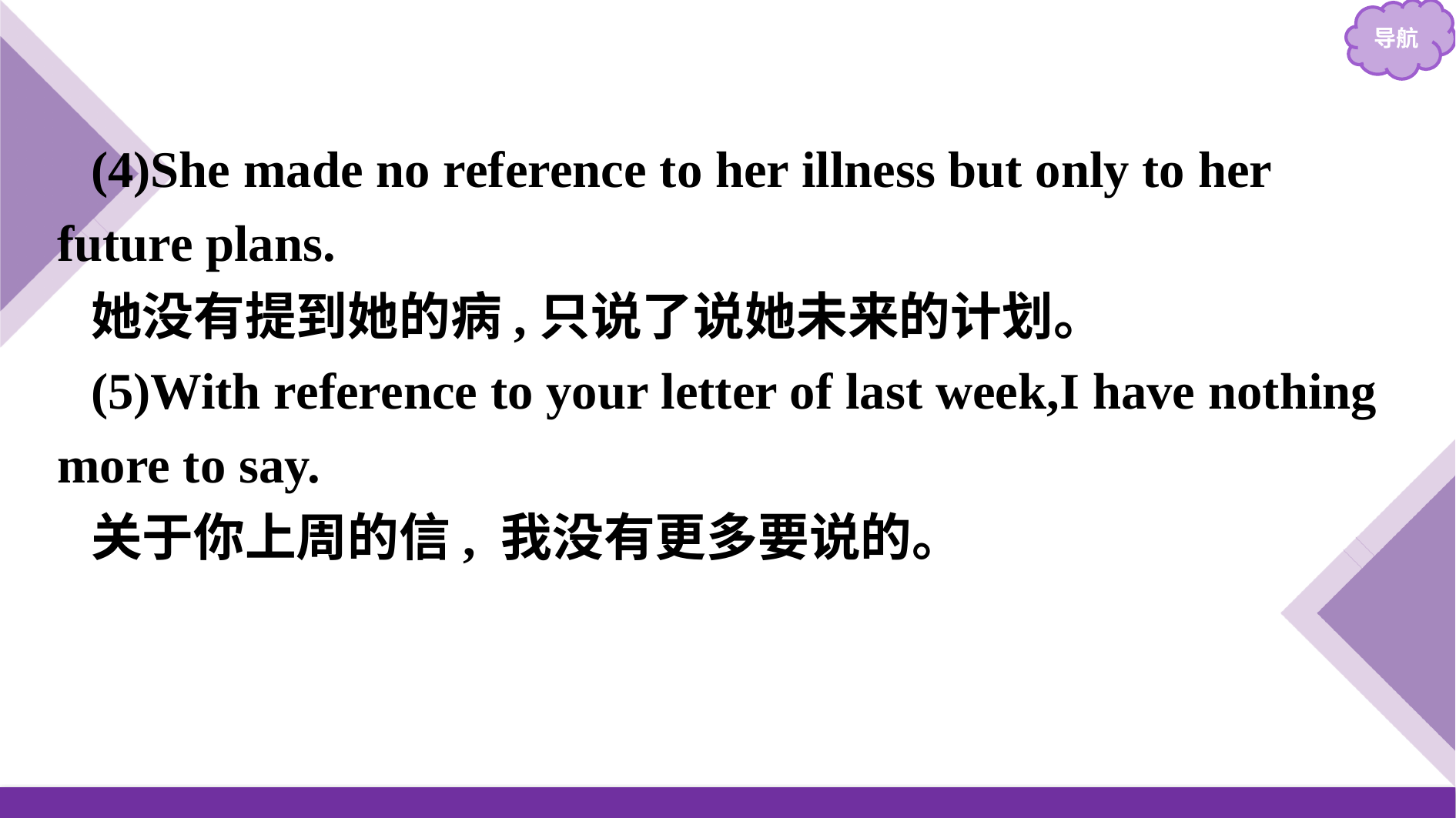

(4)She made no reference to her illness but only to her future plans.
她没有提到她的病,只说了说她未来的计划。
(5)With reference to your letter of last week,I have nothing more to say.
关于你上周的信, 我没有更多要说的。